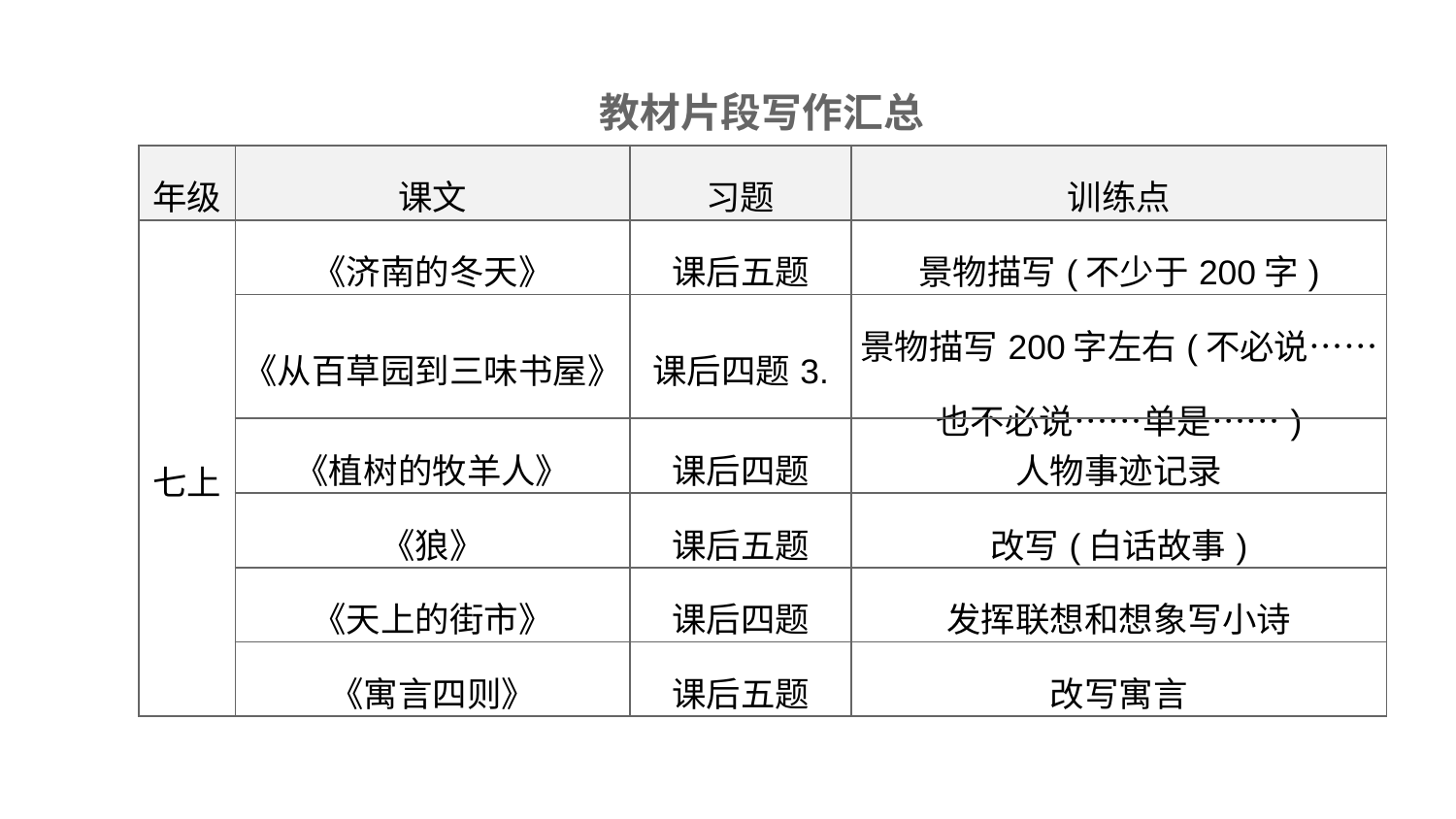

教材片段写作汇总
| 年级 | 课文 | 习题 | 训练点 |
| --- | --- | --- | --- |
| 七上 | 《济南的冬天》 | 课后五题 | 景物描写(不少于200字) |
|  | 《从百草园到三味书屋》 | 课后四题3. | 景物描写200字左右(不必说……也不必说……单是……) |
|  | 《植树的牧羊人》 | 课后四题 | 人物事迹记录 |
|  | 《狼》 | 课后五题 | 改写(白话故事) |
|  | 《天上的街市》 | 课后四题 | 发挥联想和想象写小诗 |
|  | 《寓言四则》 | 课后五题 | 改写寓言 |